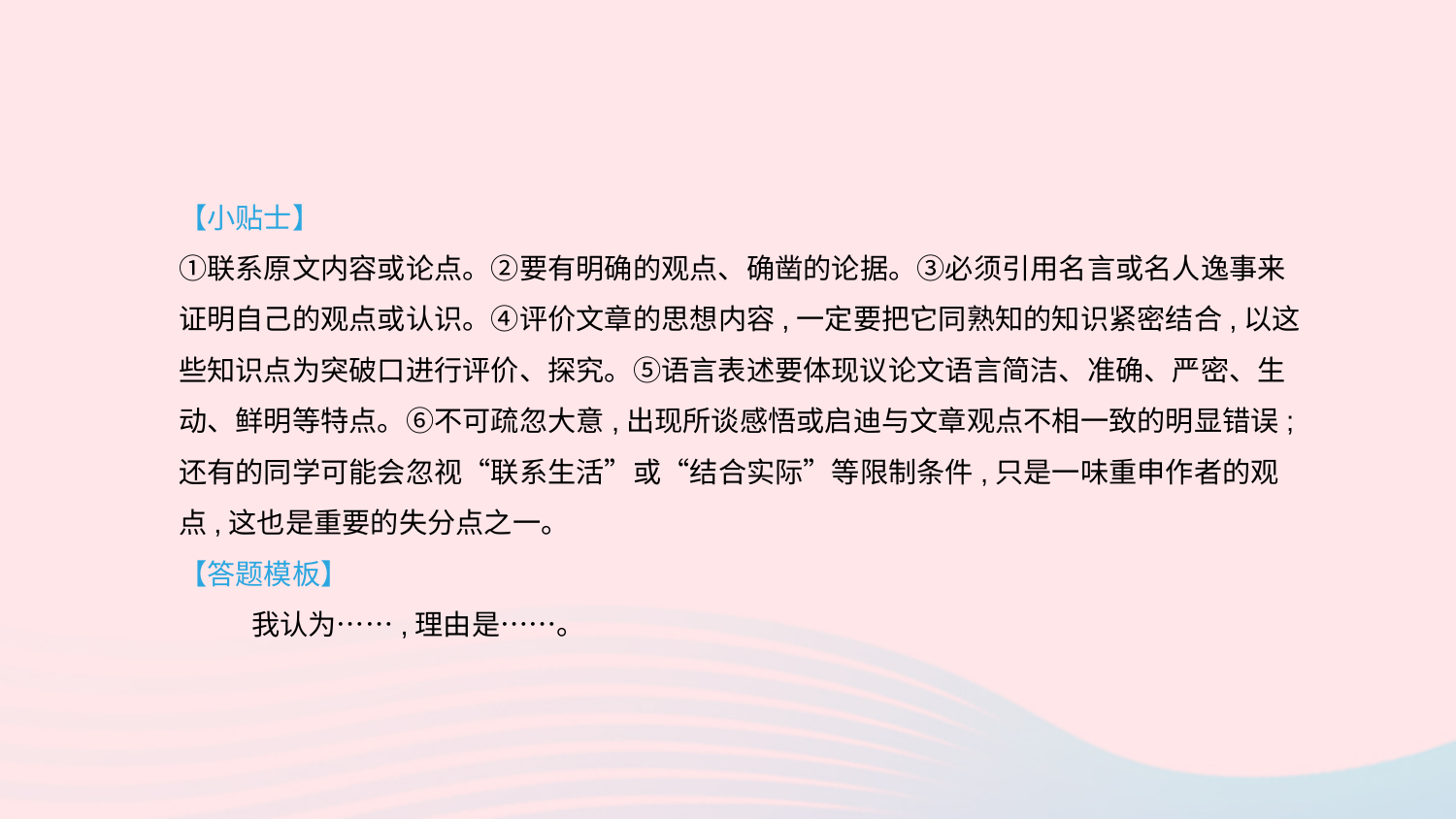

【小贴士】
①联系原文内容或论点。②要有明确的观点、确凿的论据。③必须引用名言或名人逸事来证明自己的观点或认识。④评价文章的思想内容,一定要把它同熟知的知识紧密结合,以这些知识点为突破口进行评价、探究。⑤语言表述要体现议论文语言简洁、准确、严密、生动、鲜明等特点。⑥不可疏忽大意,出现所谈感悟或启迪与文章观点不相一致的明显错误;还有的同学可能会忽视“联系生活”或“结合实际”等限制条件,只是一味重申作者的观点,这也是重要的失分点之一。
【答题模板】
我认为……,理由是……。